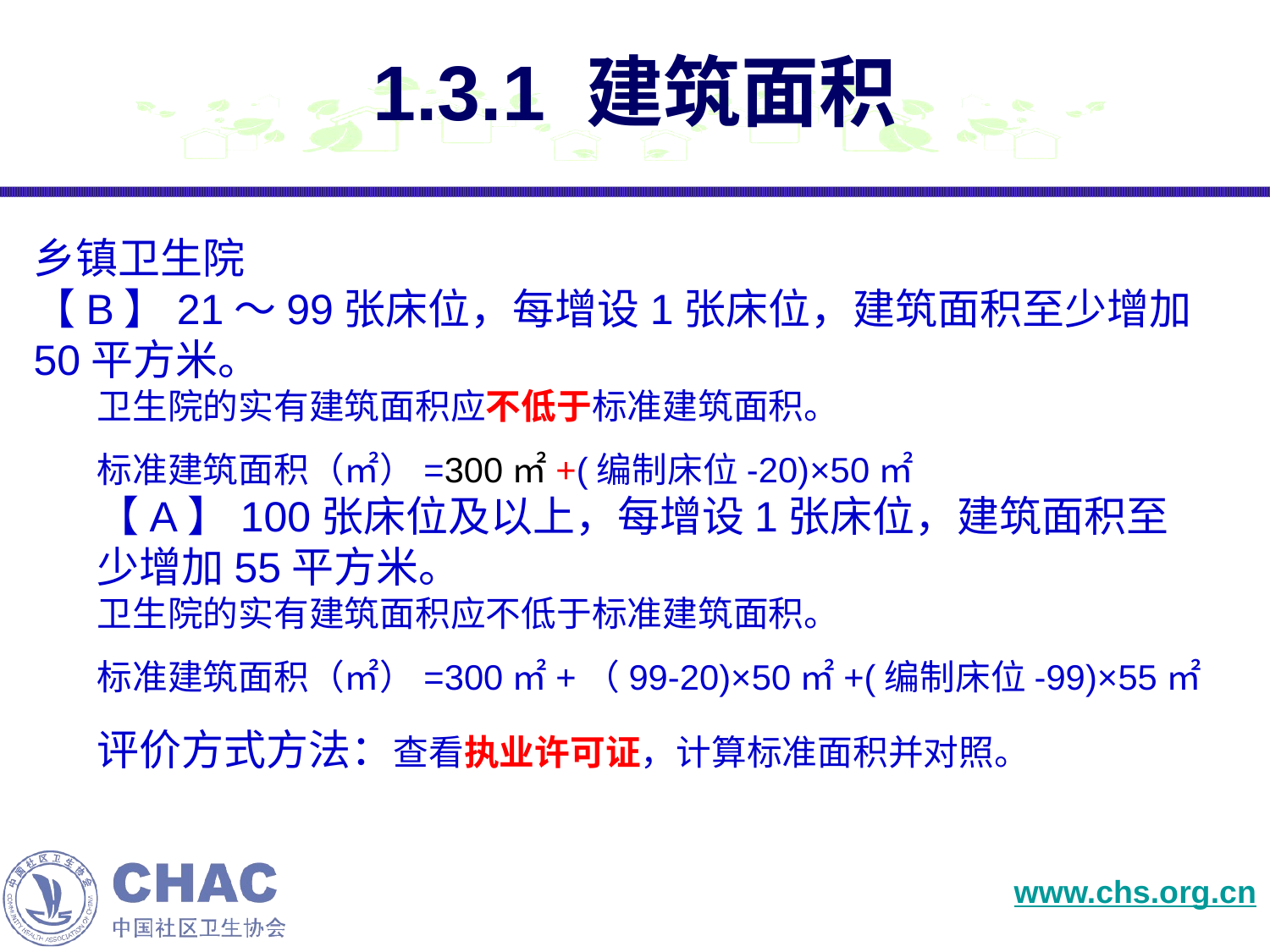

# 1.3.1 建筑面积
乡镇卫生院
【B】21～99张床位，每增设1张床位，建筑面积至少增加50平方米。
卫生院的实有建筑面积应不低于标准建筑面积。
标准建筑面积（㎡）=300㎡+(编制床位-20)×50㎡
【A】100张床位及以上，每增设1张床位，建筑面积至少增加55平方米。
卫生院的实有建筑面积应不低于标准建筑面积。
标准建筑面积（㎡）=300㎡+（99-20)×50㎡+(编制床位-99)×55㎡
评价方式方法：查看执业许可证，计算标准面积并对照。